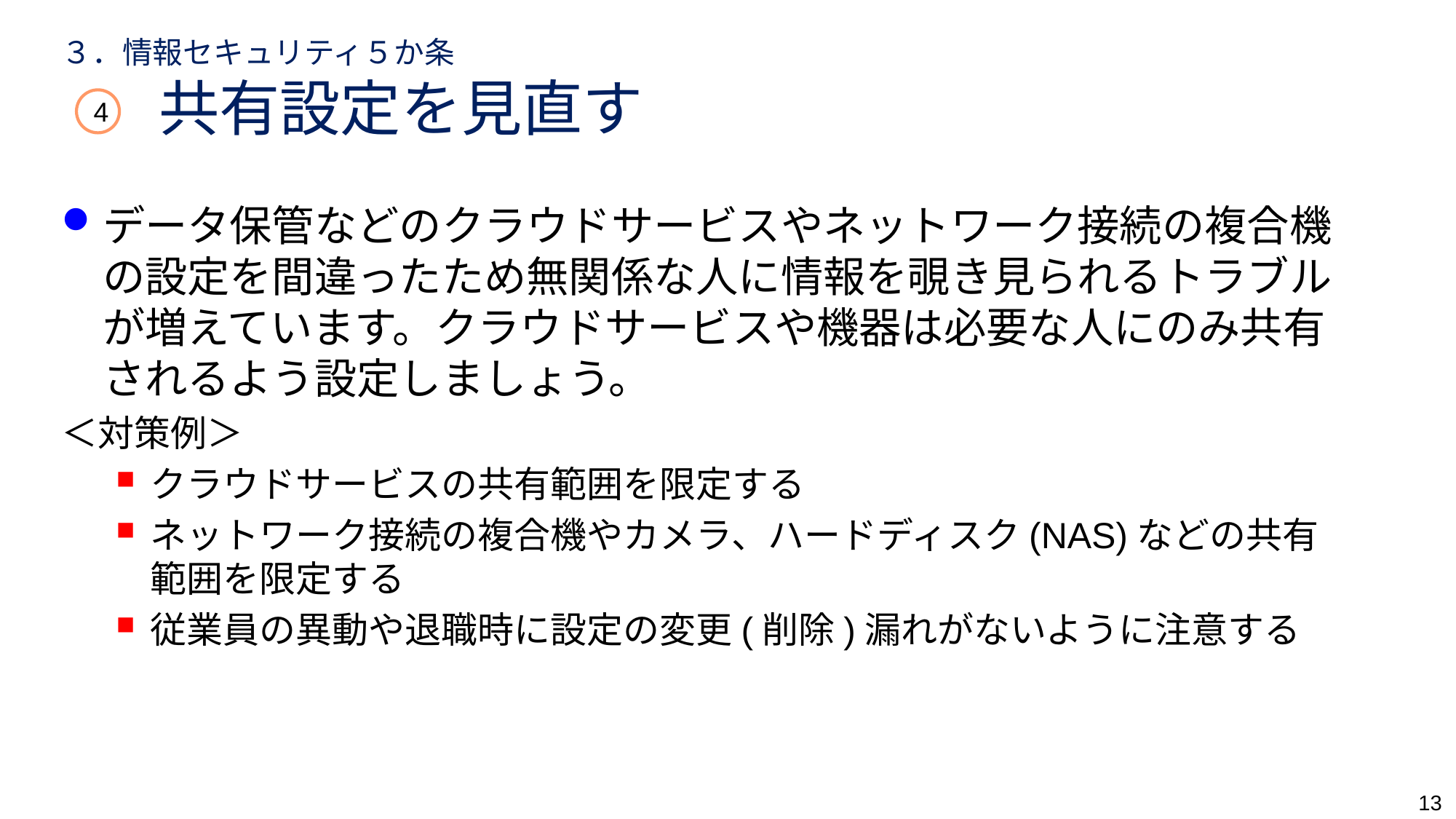

# ３．情報セキュリティ５か条 　　共有設定を見直す
4
データ保管などのクラウドサービスやネットワーク接続の複合機の設定を間違ったため無関係な人に情報を覗き見られるトラブルが増えています。クラウドサービスや機器は必要な人にのみ共有されるよう設定しましょう。
＜対策例＞
クラウドサービスの共有範囲を限定する
ネットワーク接続の複合機やカメラ、ハードディスク(NAS)などの共有範囲を限定する
従業員の異動や退職時に設定の変更(削除)漏れがないように注意する